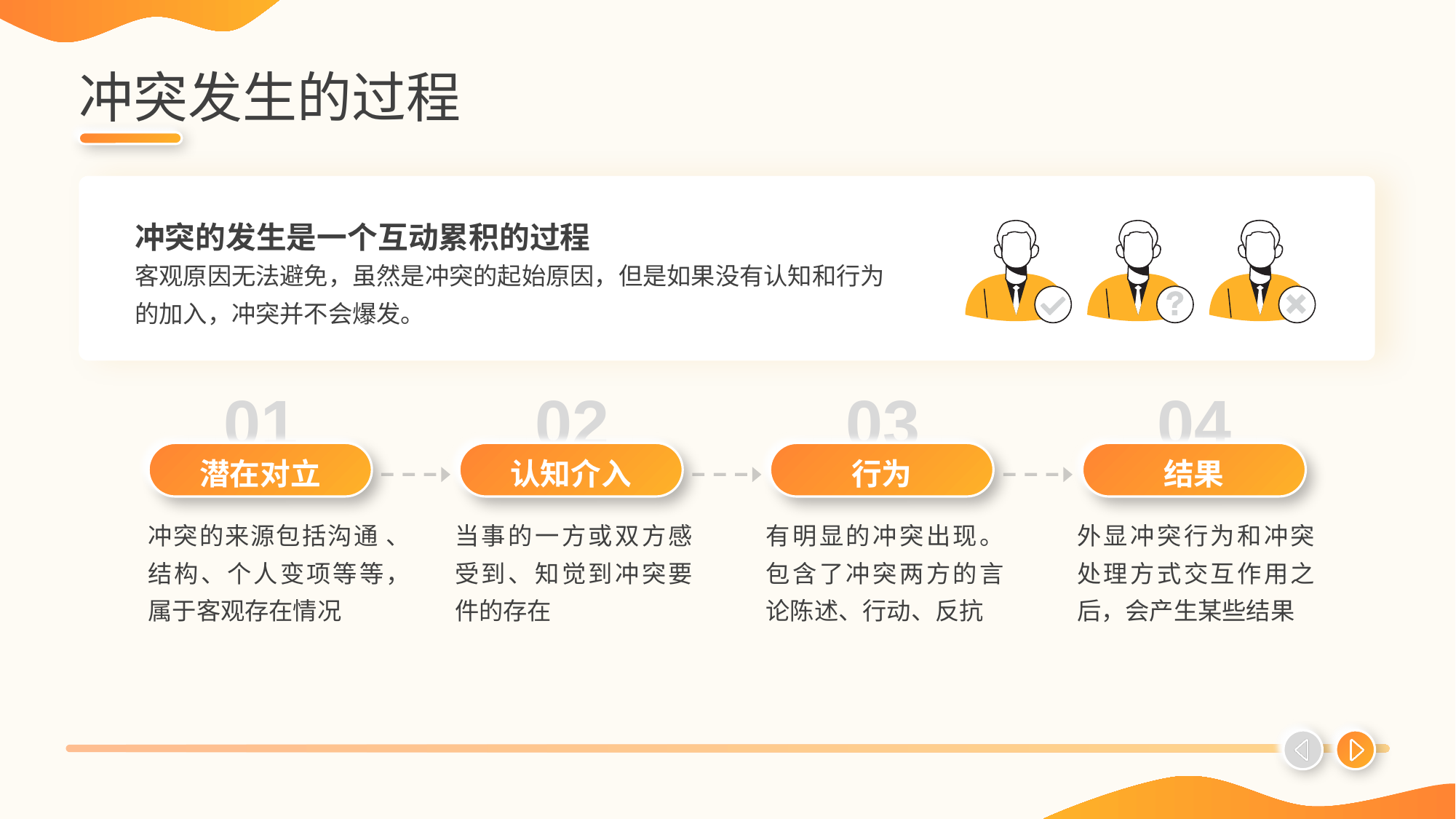

# 冲突发生的过程

冲突的发生是一个互动累积的过程

客观原因无法避免，虽然是冲突的起始原因，但是如果没有认知和行为的加入，冲突并不会爆发。
01
02
03
04
潜在对立
行为
结果
认知介入

冲突的来源包括沟通 、结构、个人变项等等，属于客观存在情况
当事的一方或双方感受到、知觉到冲突要件的存在
有明显的冲突出现。包含了冲突两方的言论陈述、行动、反抗
外显冲突行为和冲突处理方式交互作用之后，会产生某些结果